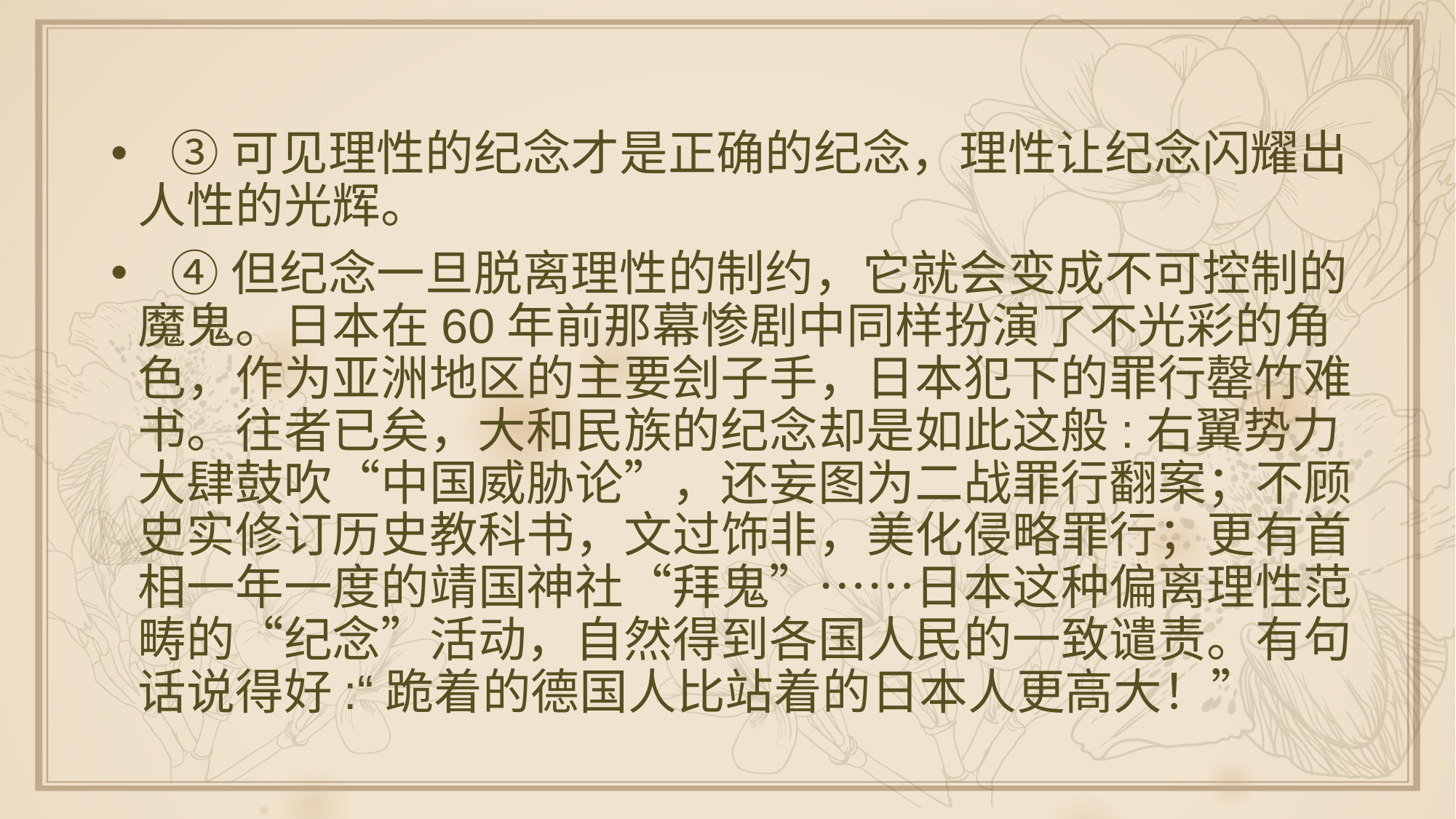

③可见理性的纪念才是正确的纪念，理性让纪念闪耀出人性的光辉。
   ④但纪念一旦脱离理性的制约，它就会变成不可控制的魔鬼。日本在60年前那幕惨剧中同样扮演了不光彩的角色，作为亚洲地区的主要刽子手，日本犯下的罪行罄竹难书。往者已矣，大和民族的纪念却是如此这般:右翼势力大肆鼓吹“中国威胁论”，还妄图为二战罪行翻案；不顾史实修订历史教科书，文过饰非，美化侵略罪行；更有首相一年一度的靖国神社“拜鬼”……日本这种偏离理性范畴的“纪念”活动，自然得到各国人民的一致谴责。有句话说得好:“跪着的德国人比站着的日本人更高大！”